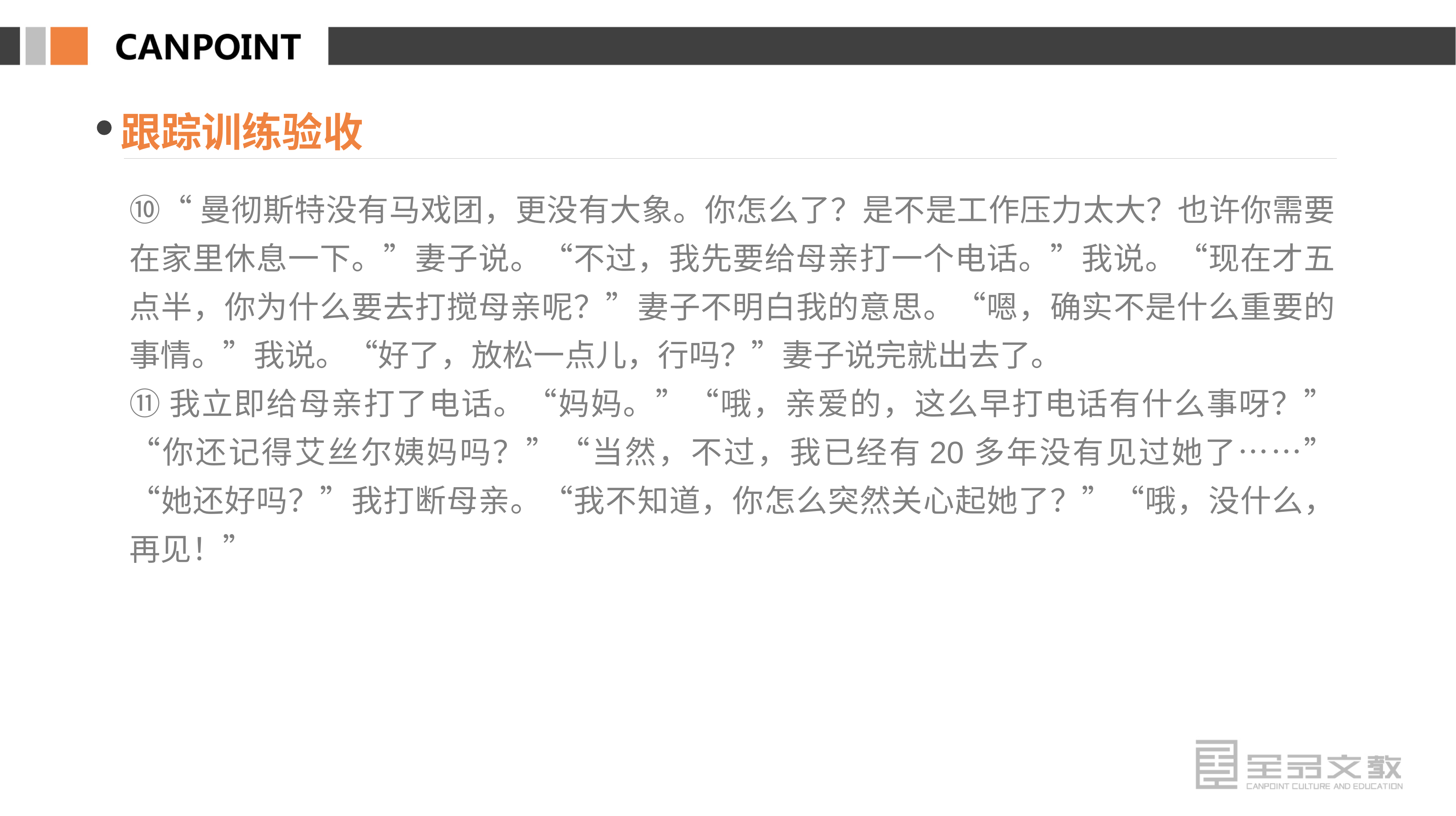

跟踪训练验收

⑩“曼彻斯特没有马戏团，更没有大象。你怎么了？是不是工作压力太大？也许你需要在家里休息一下。”妻子说。“不过，我先要给母亲打一个电话。”我说。“现在才五点半，你为什么要去打搅母亲呢？”妻子不明白我的意思。“嗯，确实不是什么重要的事情。”我说。“好了，放松一点儿，行吗？”妻子说完就出去了。
⑪我立即给母亲打了电话。“妈妈。”“哦，亲爱的，这么早打电话有什么事呀？”“你还记得艾丝尔姨妈吗？”“当然，不过，我已经有20多年没有见过她了……” “她还好吗？”我打断母亲。“我不知道，你怎么突然关心起她了？”“哦，没什么，再见！”